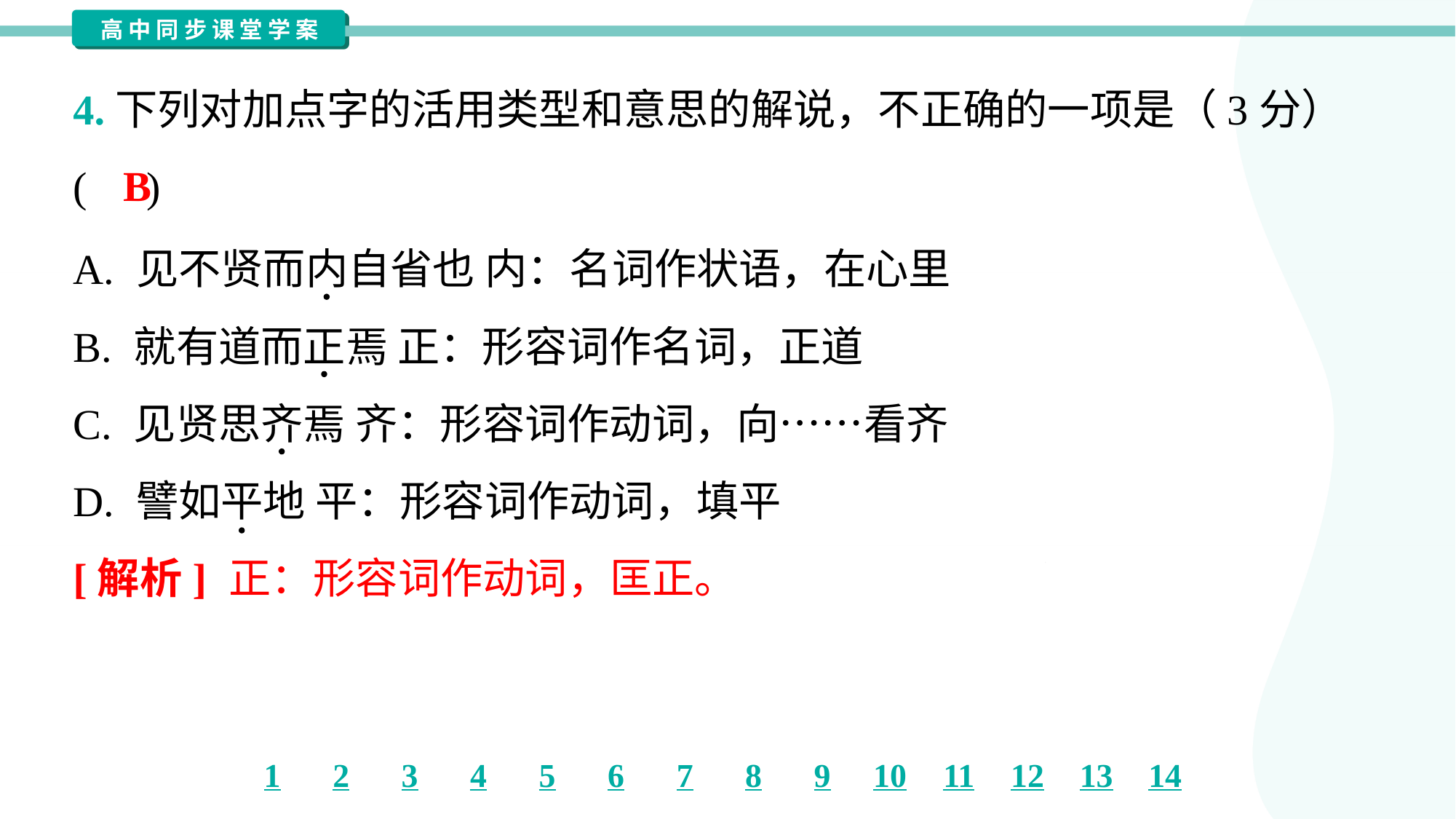

4.下列对加点字的活用类型和意思的解说，不正确的一项是（3分）
(     )
B
A. 见不贤而内自省也 内：名词作状语，在心里
B. 就有道而正焉 正：形容词作名词，正道
C. 见贤思齐焉 齐：形容词作动词，向……看齐
D. 譬如平地 平：形容词作动词，填平

[解析] 正：形容词作动词，匡正。